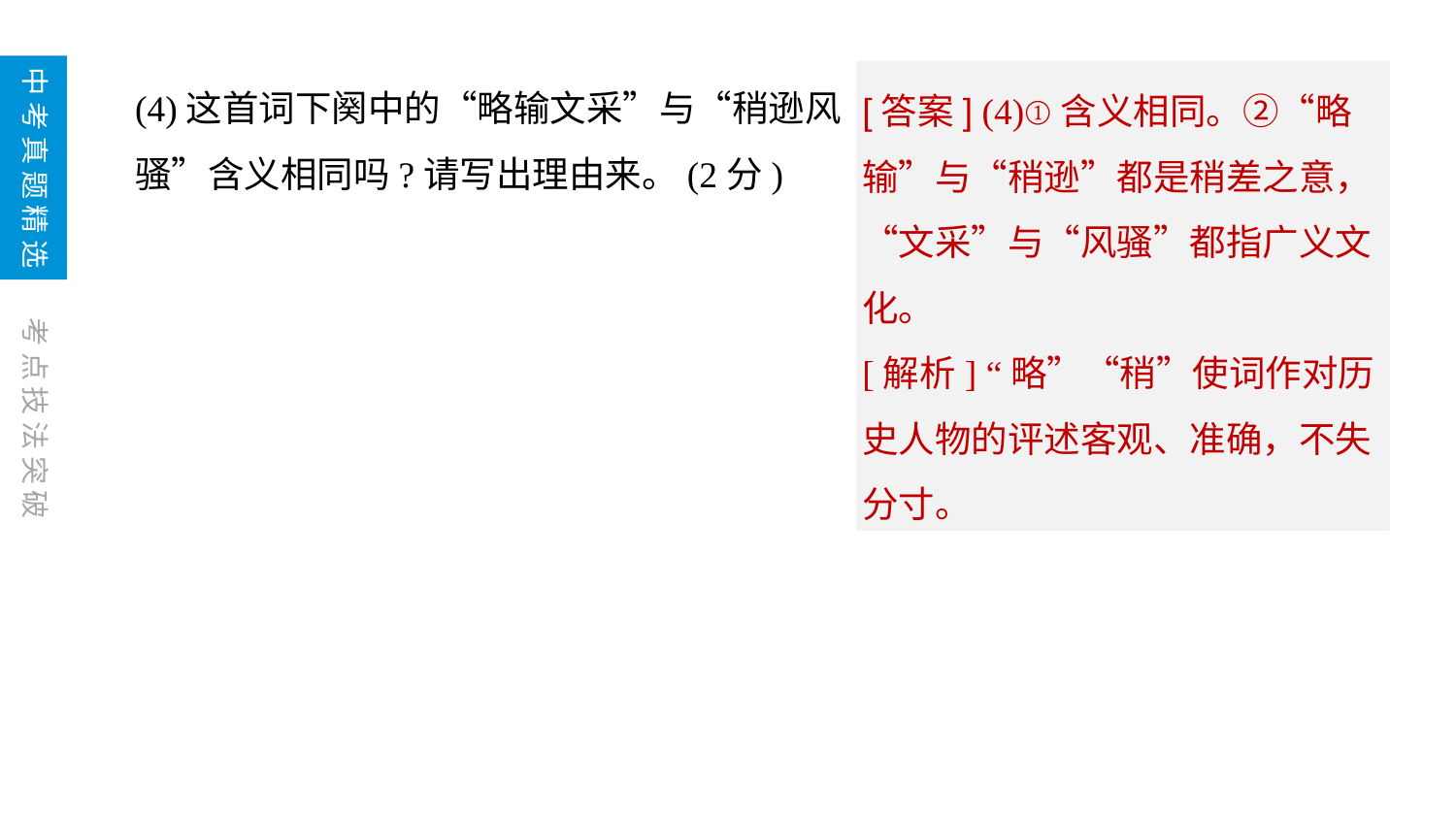

(4)这首词下阕中的“略输文采”与“稍逊风骚”含义相同吗?请写出理由来。(2分)
[答案] (4)①含义相同。②“略输”与“稍逊”都是稍差之意，“文采”与“风骚”都指广义文化。
[解析] “略”“稍”使词作对历史人物的评述客观、准确，不失分寸。